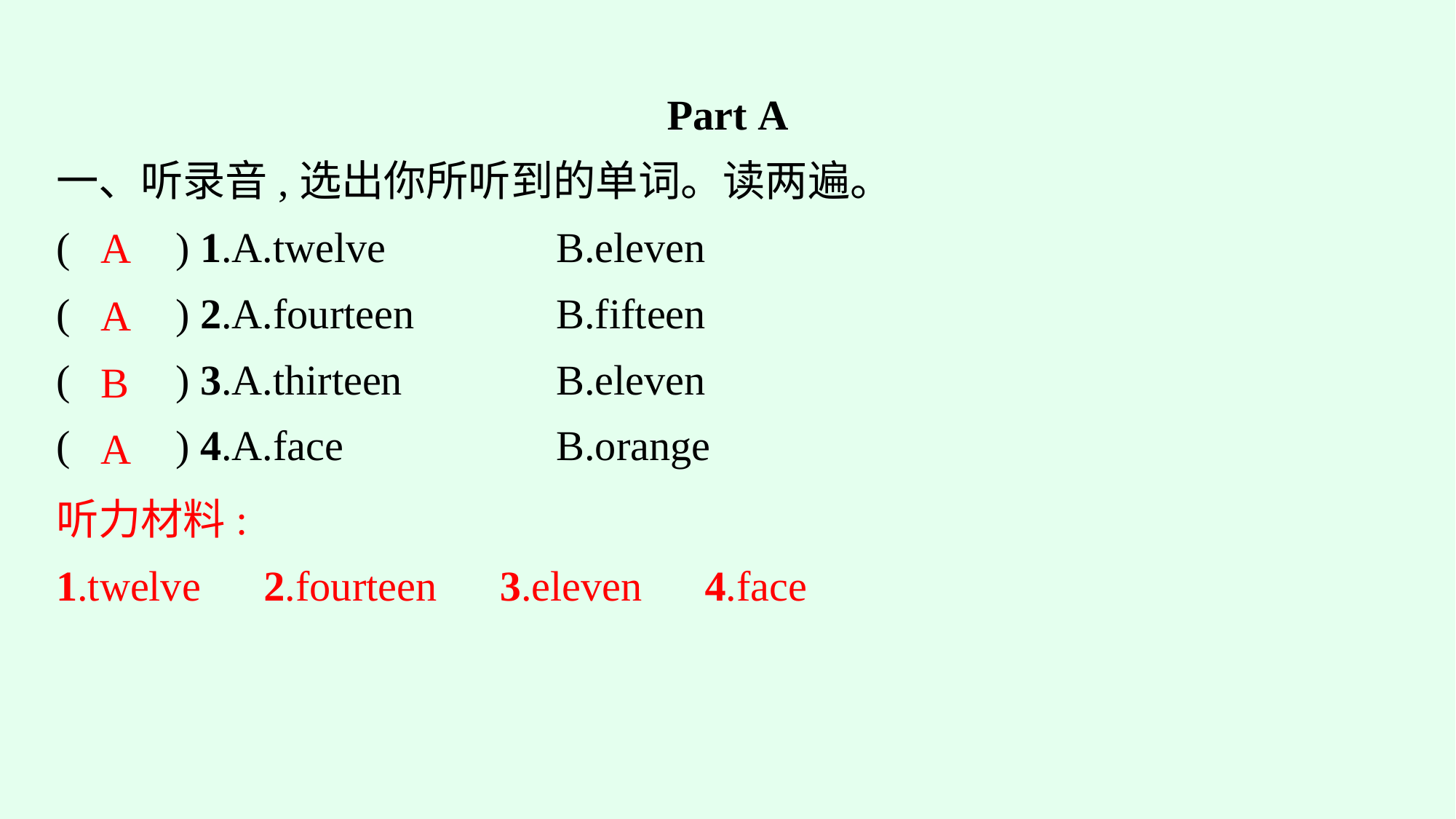

Part A
一、听录音,选出你所听到的单词。读两遍。
(　　) 1.A.twelve　　　	B.eleven
(　　) 2.A.fourteen		B.fifteen
(　　) 3.A.thirteen		B.eleven
(　　) 4.A.face		B.orange
A
A
B
A
听力材料:
1.twelve　2.fourteen　3.eleven　4.face